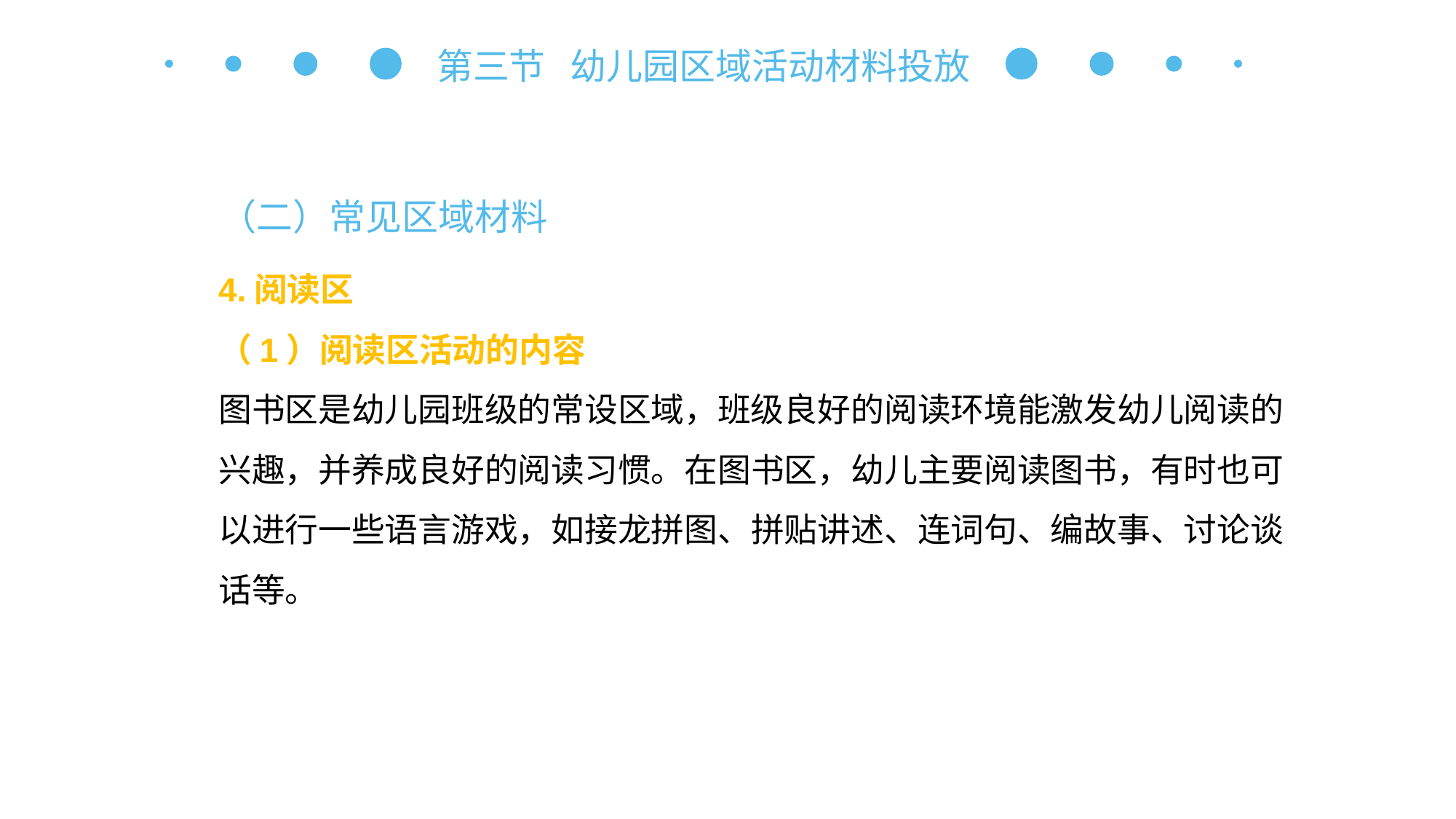

第三节   幼儿园区域活动材料投放

（二）常见区域材料
4.阅读区
（1）阅读区活动的内容
图书区是幼儿园班级的常设区域，班级良好的阅读环境能激发幼儿阅读的兴趣，并养成良好的阅读习惯。在图书区，幼儿主要阅读图书，有时也可以进行一些语言游戏，如接龙拼图、拼贴讲述、连词句、编故事、讨论谈话等。